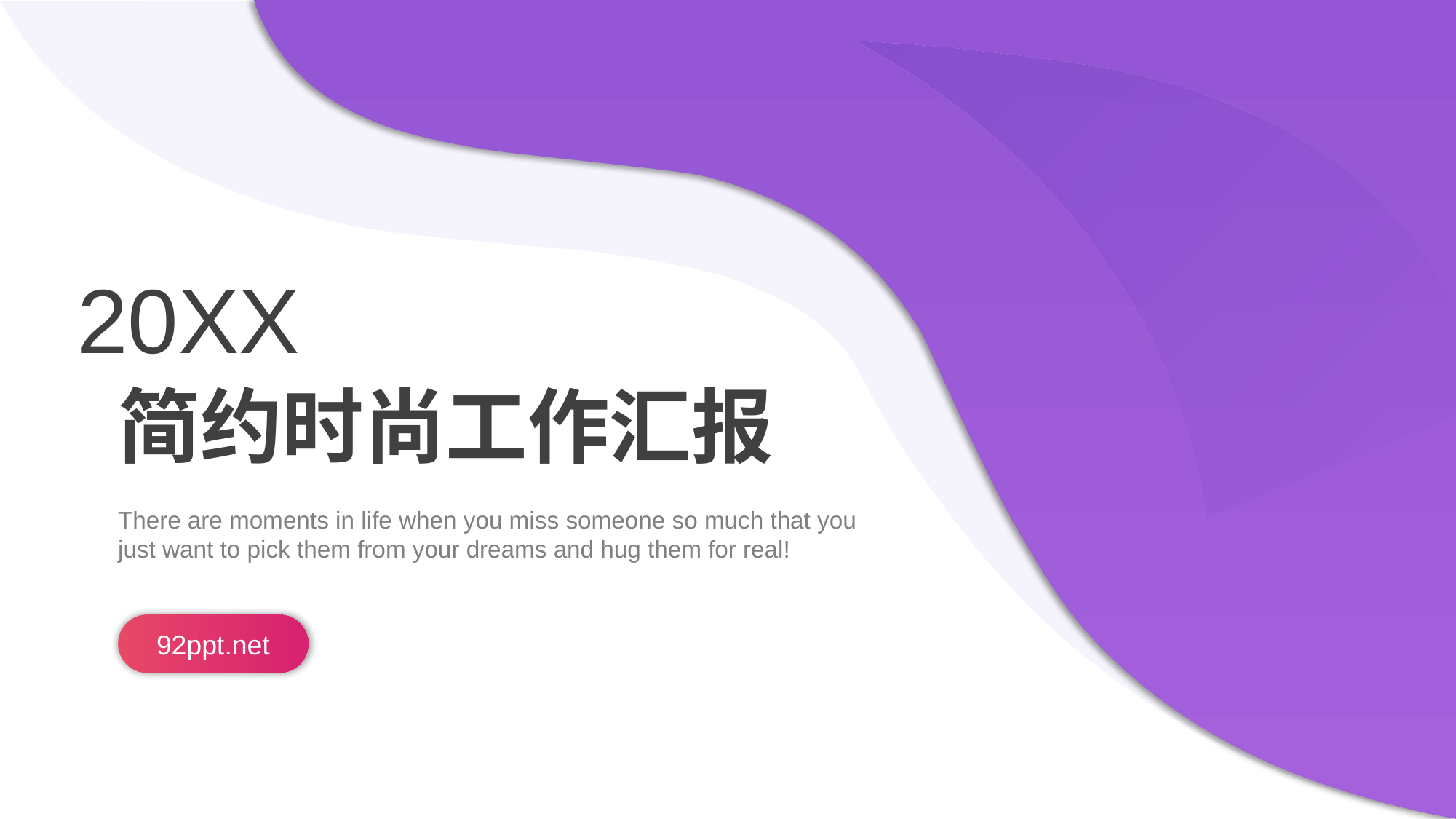

20XX
简约时尚工作汇报
There are moments in life when you miss someone so much that you just want to pick them from your dreams and hug them for real!
92ppt.net